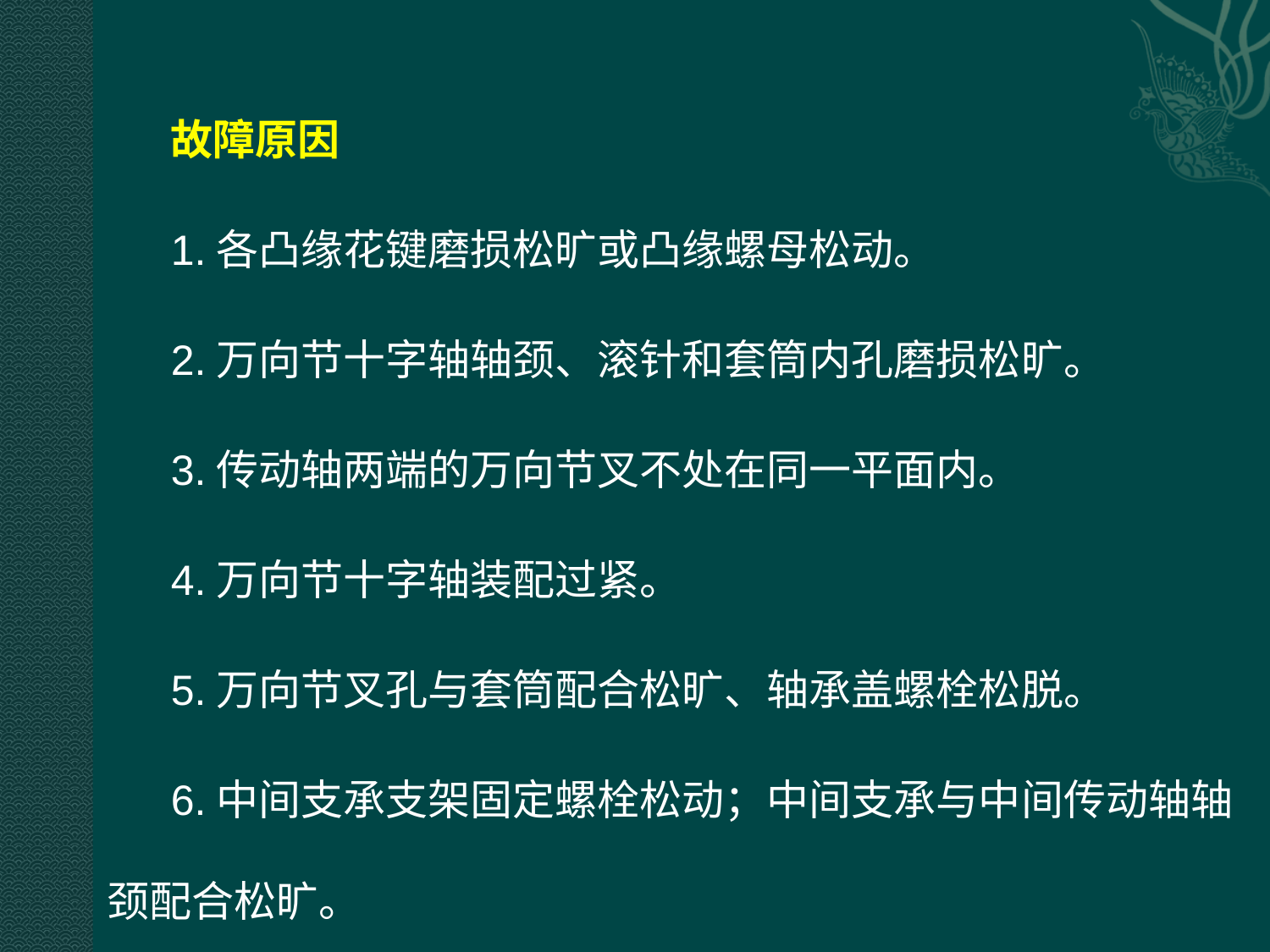

故障原因
1.各凸缘花键磨损松旷或凸缘螺母松动。
2.万向节十字轴轴颈、滚针和套筒内孔磨损松旷。
3.传动轴两端的万向节叉不处在同一平面内。
4.万向节十字轴装配过紧。
5.万向节叉孔与套筒配合松旷、轴承盖螺栓松脱。
6.中间支承支架固定螺栓松动；中间支承与中间传动轴轴颈配合松旷。